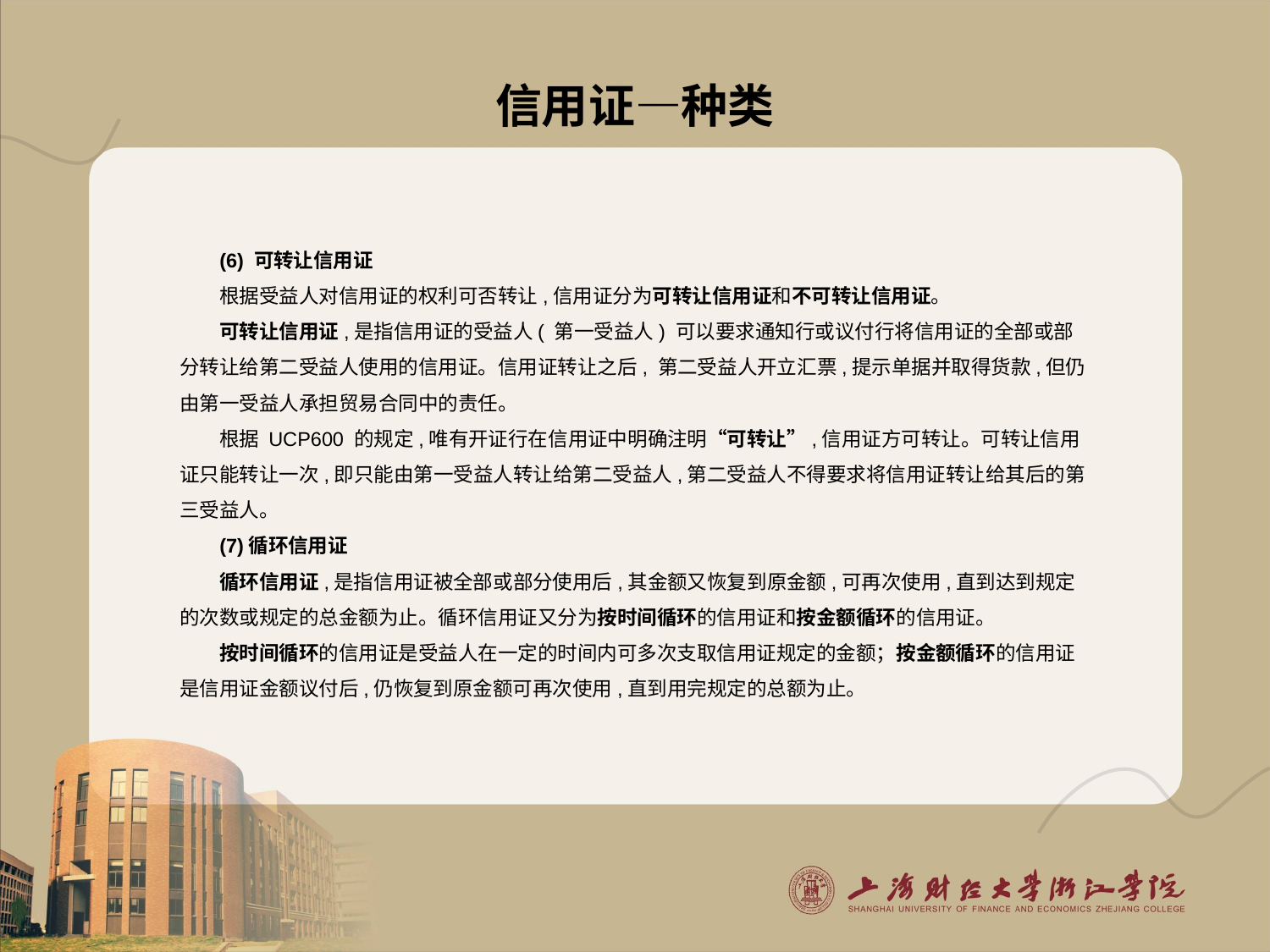

# 信用证—种类
(6) 可转让信用证
根据受益人对信用证的权利可否转让,信用证分为可转让信用证和不可转让信用证。
可转让信用证,是指信用证的受益人( 第一受益人) 可以要求通知行或议付行将信用证的全部或部分转让给第二受益人使用的信用证。信用证转让之后, 第二受益人开立汇票,提示单据并取得货款,但仍由第一受益人承担贸易合同中的责任。
根据 UCP600 的规定,唯有开证行在信用证中明确注明“可转让”,信用证方可转让。可转让信用证只能转让一次,即只能由第一受益人转让给第二受益人,第二受益人不得要求将信用证转让给其后的第三受益人。
(7)循环信用证
循环信用证,是指信用证被全部或部分使用后,其金额又恢复到原金额,可再次使用,直到达到规定的次数或规定的总金额为止。循环信用证又分为按时间循环的信用证和按金额循环的信用证。
按时间循环的信用证是受益人在一定的时间内可多次支取信用证规定的金额；按金额循环的信用证是信用证金额议付后,仍恢复到原金额可再次使用,直到用完规定的总额为止。